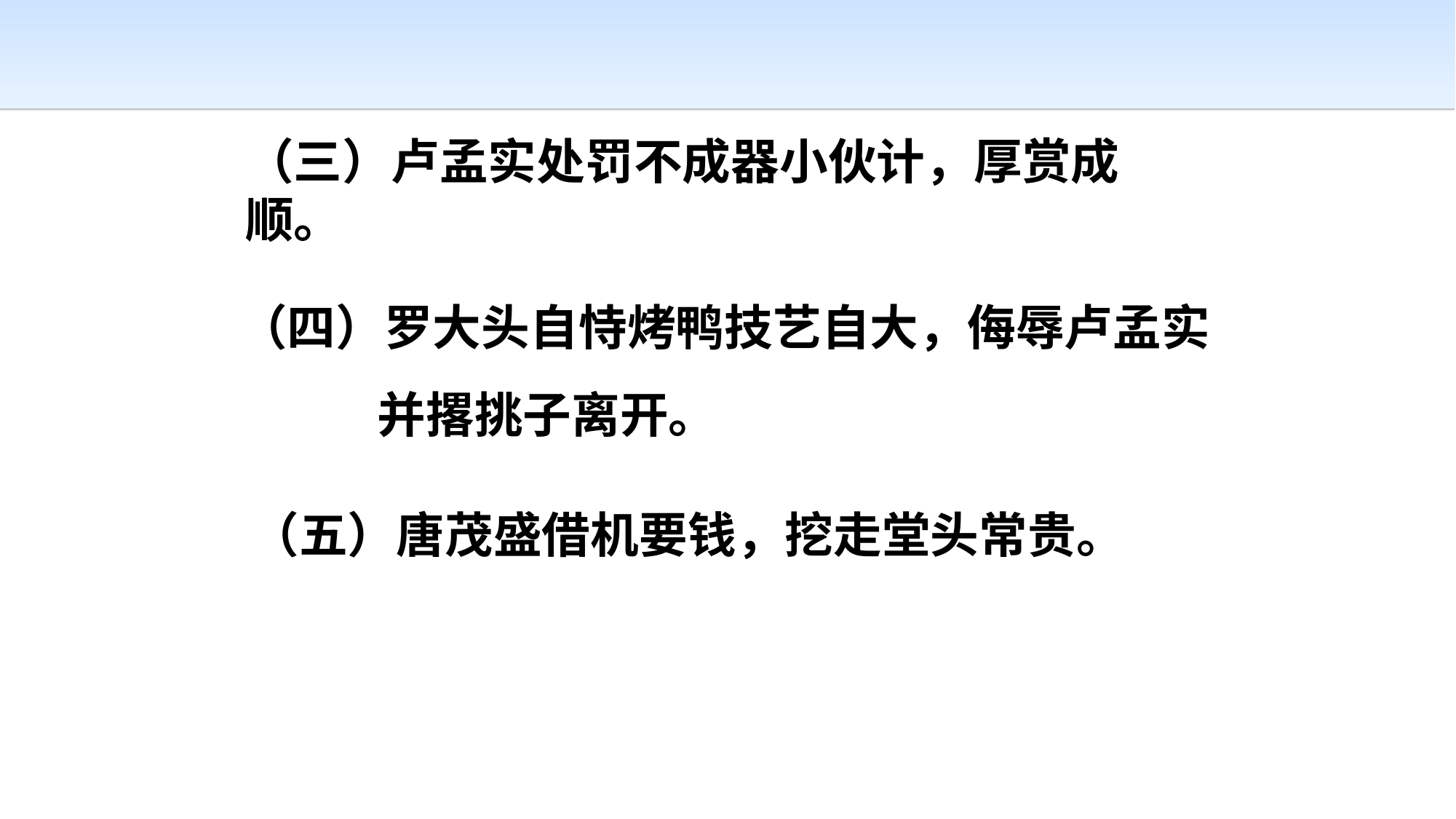

（三）卢孟实处罚不成器小伙计，厚赏成顺。
（四）罗大头自恃烤鸭技艺自大，侮辱卢孟实并撂挑子离开。
（五）唐茂盛借机要钱，挖走堂头常贵。